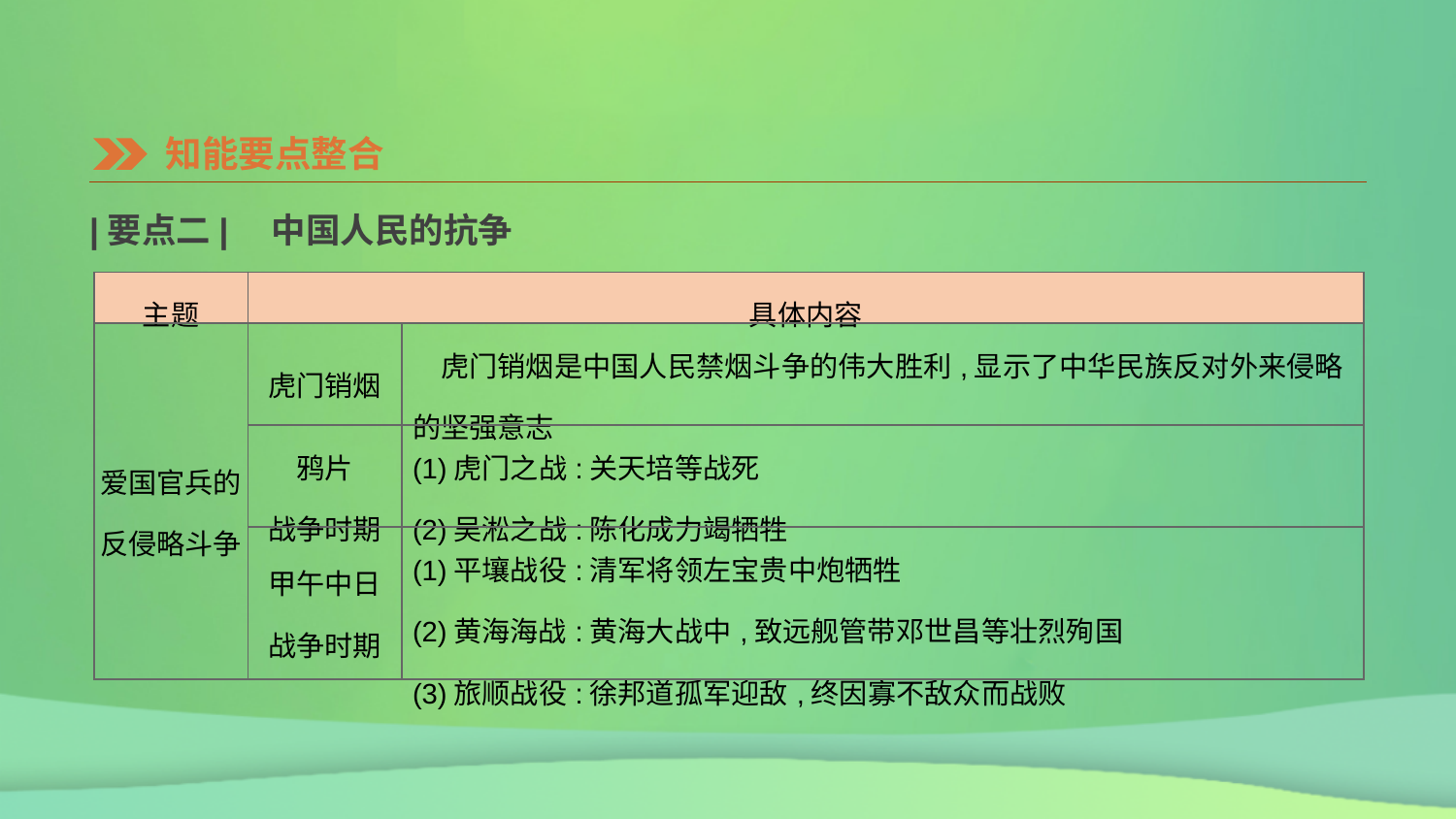

知能要点整合

|要点二|　中国人民的抗争
| 主题 | 具体内容 |  |
| --- | --- | --- |
| 爱国官兵的 反侵略斗争 | 虎门销烟 | 虎门销烟是中国人民禁烟斗争的伟大胜利,显示了中华民族反对外来侵略的坚强意志 |
|  | 鸦片 战争时期 | (1)虎门之战:关天培等战死 (2)吴淞之战:陈化成力竭牺牲 |
|  | 甲午中日 战争时期 | (1)平壤战役:清军将领左宝贵中炮牺牲 (2)黄海海战:黄海大战中,致远舰管带邓世昌等壮烈殉国 (3)旅顺战役:徐邦道孤军迎敌,终因寡不敌众而战败 |